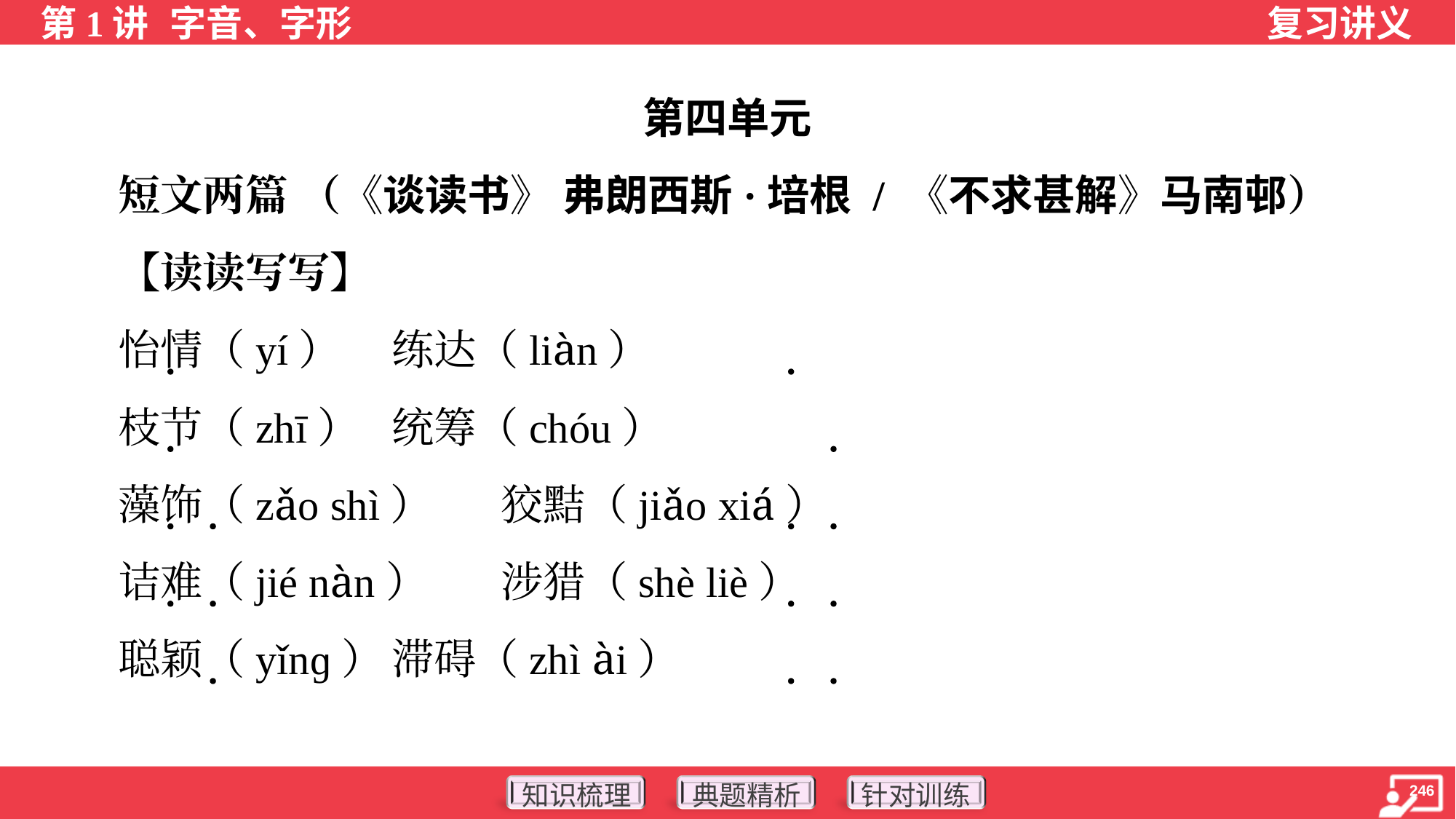

第四单元
    短文两篇 （《谈读书》 弗朗西斯·培根 / 《不求甚解》马南邨）
    【读读写写】
    怡情（yí）	练达（liàn）
    枝节（zhī）	统筹（chóu）
    藻饰（zǎo shì）	狡黠（jiǎo xiá）
    诘难（jié nàn）	涉猎（shè liè）
    聪颖（yǐnɡ）	滞碍（zhì ài）